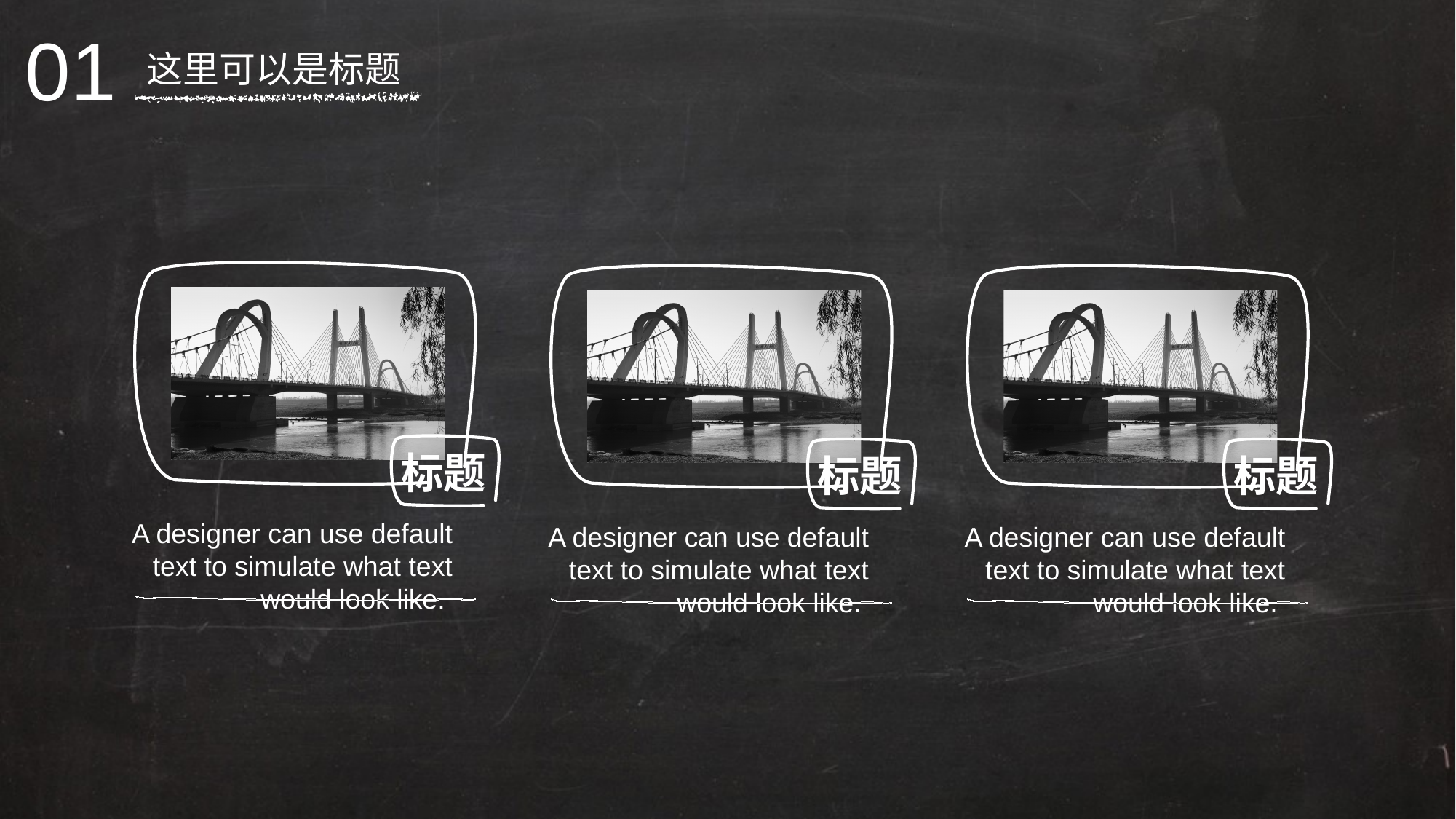

01
这里可以是标题

标题
标题
标题
A designer can use default text to simulate what text would look like.
A designer can use default text to simulate what text would look like.
A designer can use default text to simulate what text would look like.